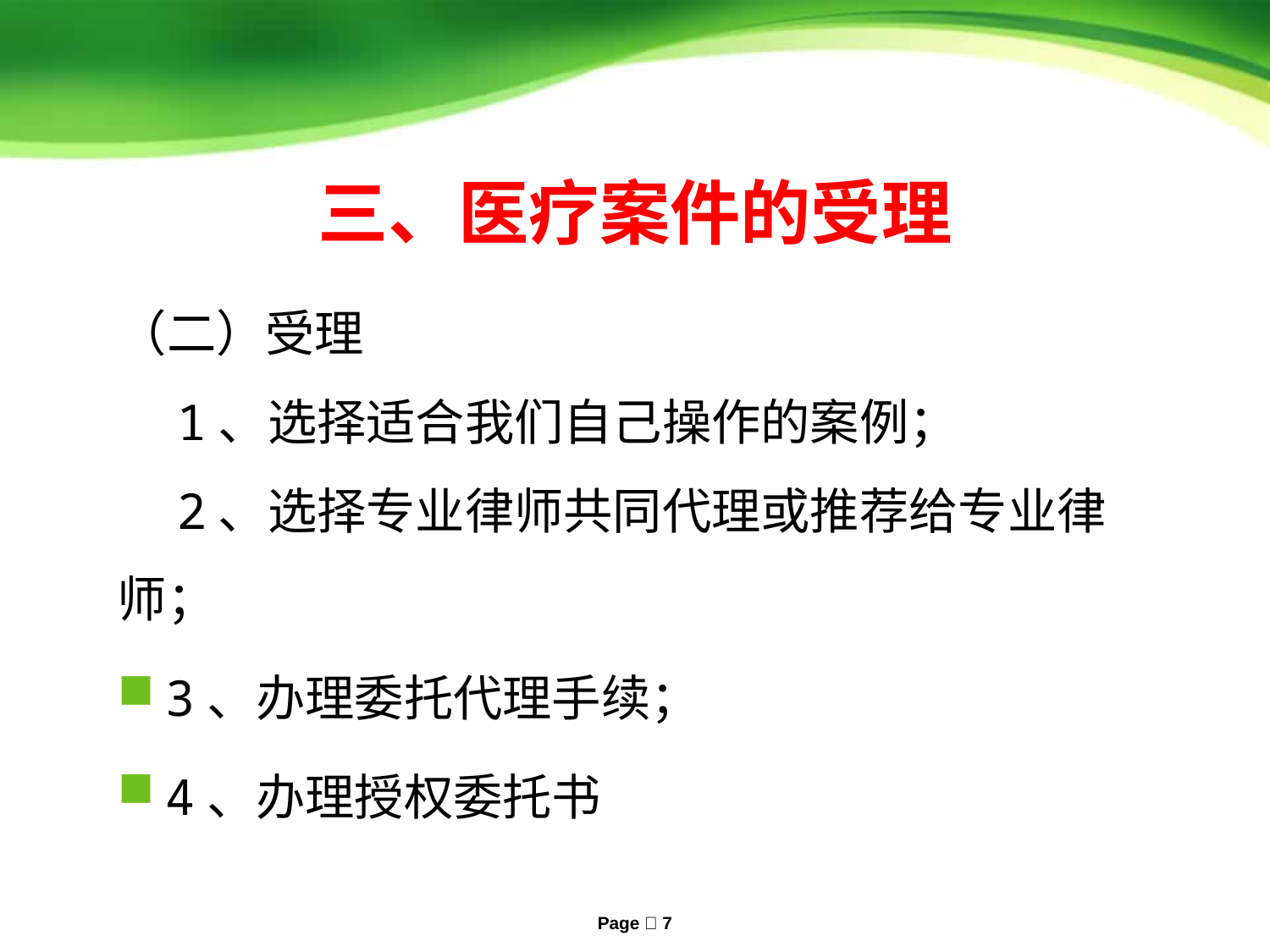

# 三、医疗案件的受理
（二）受理
  1、选择适合我们自己操作的案例；
  2、选择专业律师共同代理或推荐给专业律师；
3、办理委托代理手续；
4、办理授权委托书